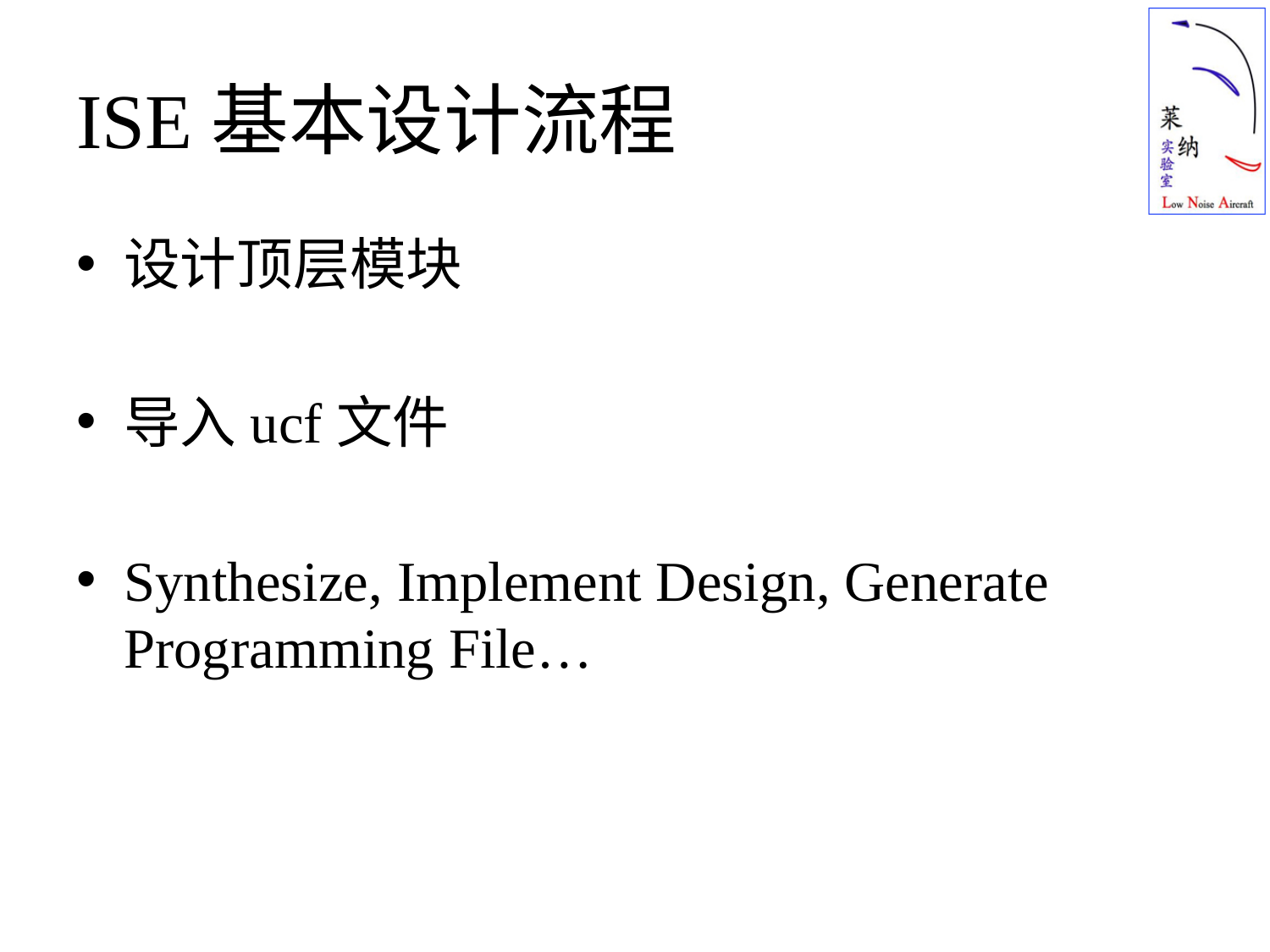

# ISE基本设计流程
设计顶层模块

导入ucf文件

Synthesize, Implement Design, Generate Programming File…